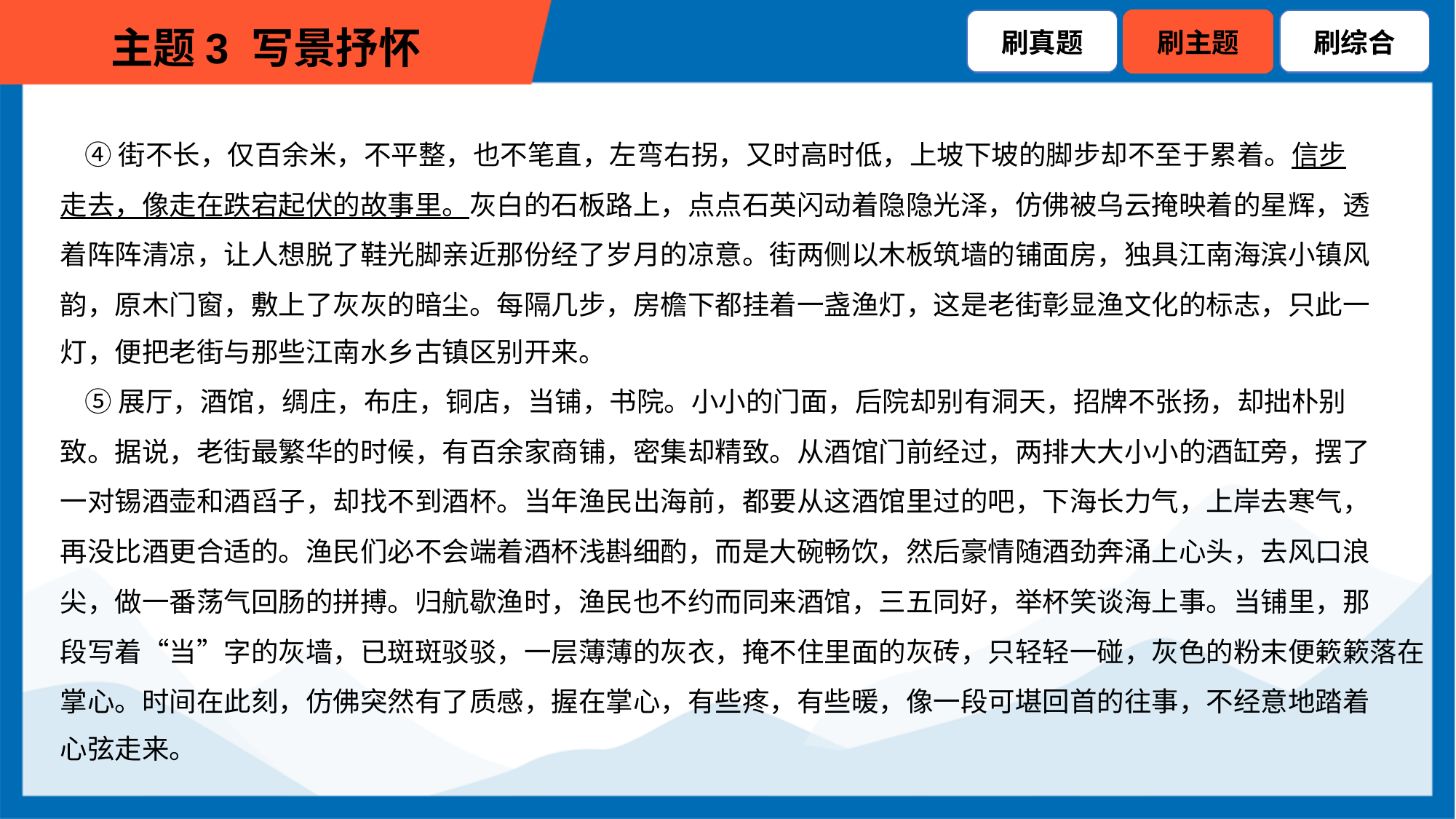

④街不长，仅百余米，不平整，也不笔直，左弯右拐，又时高时低，上坡下坡的脚步却不至于累着。信步
走去，像走在跌宕起伏的故事里。灰白的石板路上，点点石英闪动着隐隐光泽，仿佛被乌云掩映着的星辉，透
着阵阵清凉，让人想脱了鞋光脚亲近那份经了岁月的凉意。街两侧以木板筑墙的铺面房，独具江南海滨小镇风
韵，原木门窗，敷上了灰灰的暗尘。每隔几步，房檐下都挂着一盏渔灯，这是老街彰显渔文化的标志，只此一
灯，便把老街与那些江南水乡古镇区别开来。
    ⑤展厅，酒馆，绸庄，布庄，铜店，当铺，书院。小小的门面，后院却别有洞天，招牌不张扬，却拙朴别
致。据说，老街最繁华的时候，有百余家商铺，密集却精致。从酒馆门前经过，两排大大小小的酒缸旁，摆了
一对锡酒壶和酒舀子，却找不到酒杯。当年渔民出海前，都要从这酒馆里过的吧，下海长力气，上岸去寒气，
再没比酒更合适的。渔民们必不会端着酒杯浅斟细酌，而是大碗畅饮，然后豪情随酒劲奔涌上心头，去风口浪
尖，做一番荡气回肠的拼搏。归航歇渔时，渔民也不约而同来酒馆，三五同好，举杯笑谈海上事。当铺里，那
段写着“当”字的灰墙，已斑斑驳驳，一层薄薄的灰衣，掩不住里面的灰砖，只轻轻一碰，灰色的粉末便簌簌落在
掌心。时间在此刻，仿佛突然有了质感，握在掌心，有些疼，有些暖，像一段可堪回首的往事，不经意地踏着
心弦走来。